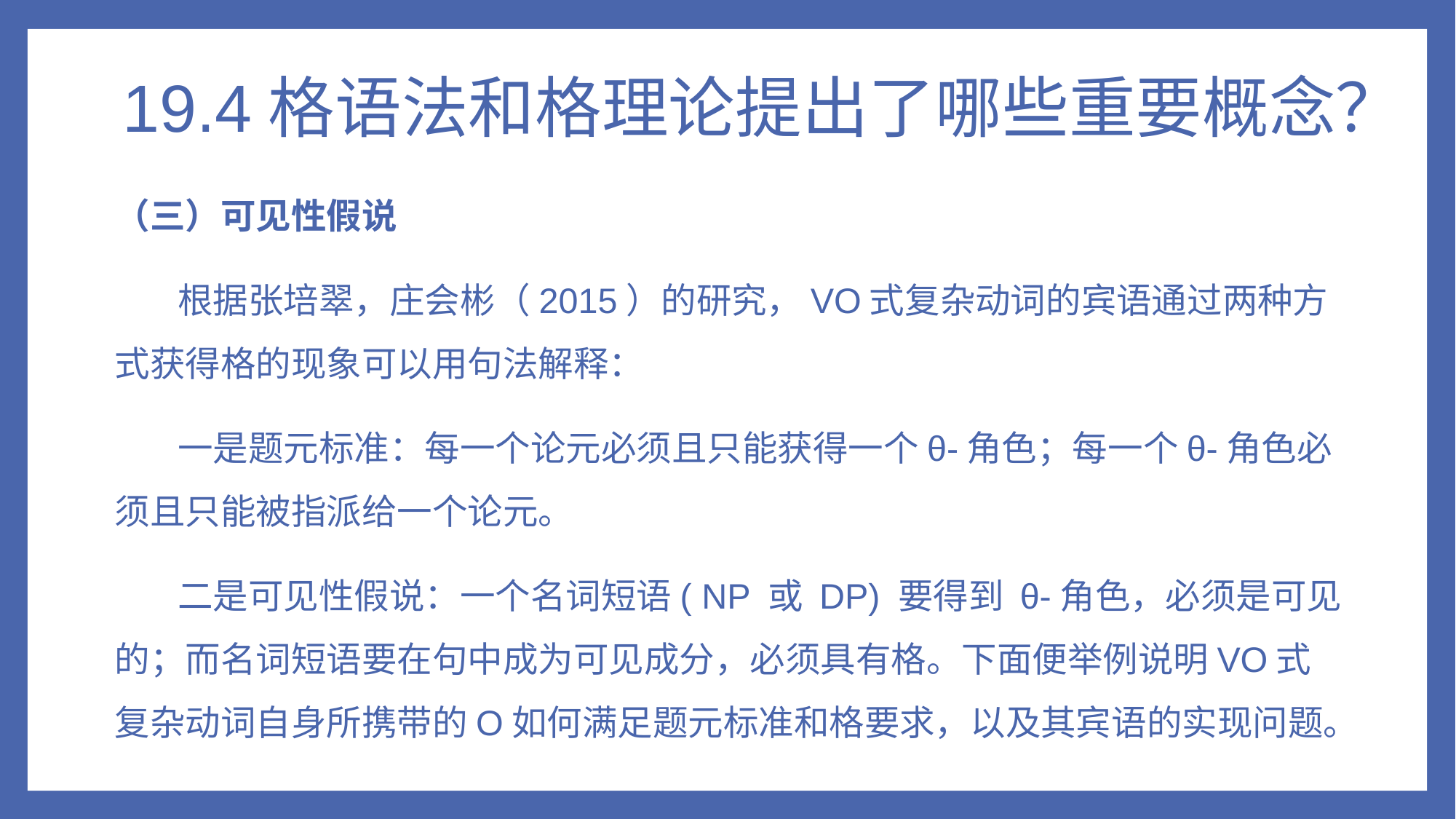

# 19.4格语法和格理论提出了哪些重要概念？
（三）可见性假说
       根据张培翠，庄会彬（2015）的研究，VO式复杂动词的宾语通过两种方式获得格的现象可以用句法解释：
       一是题元标准：每一个论元必须且只能获得一个θ-角色；每一个θ-角色必须且只能被指派给一个论元。
       二是可见性假说：一个名词短语( NP 或 DP) 要得到 θ-角色，必须是可见的；而名词短语要在句中成为可见成分，必须具有格。下面便举例说明VO式复杂动词自身所携带的O如何满足题元标准和格要求，以及其宾语的实现问题。